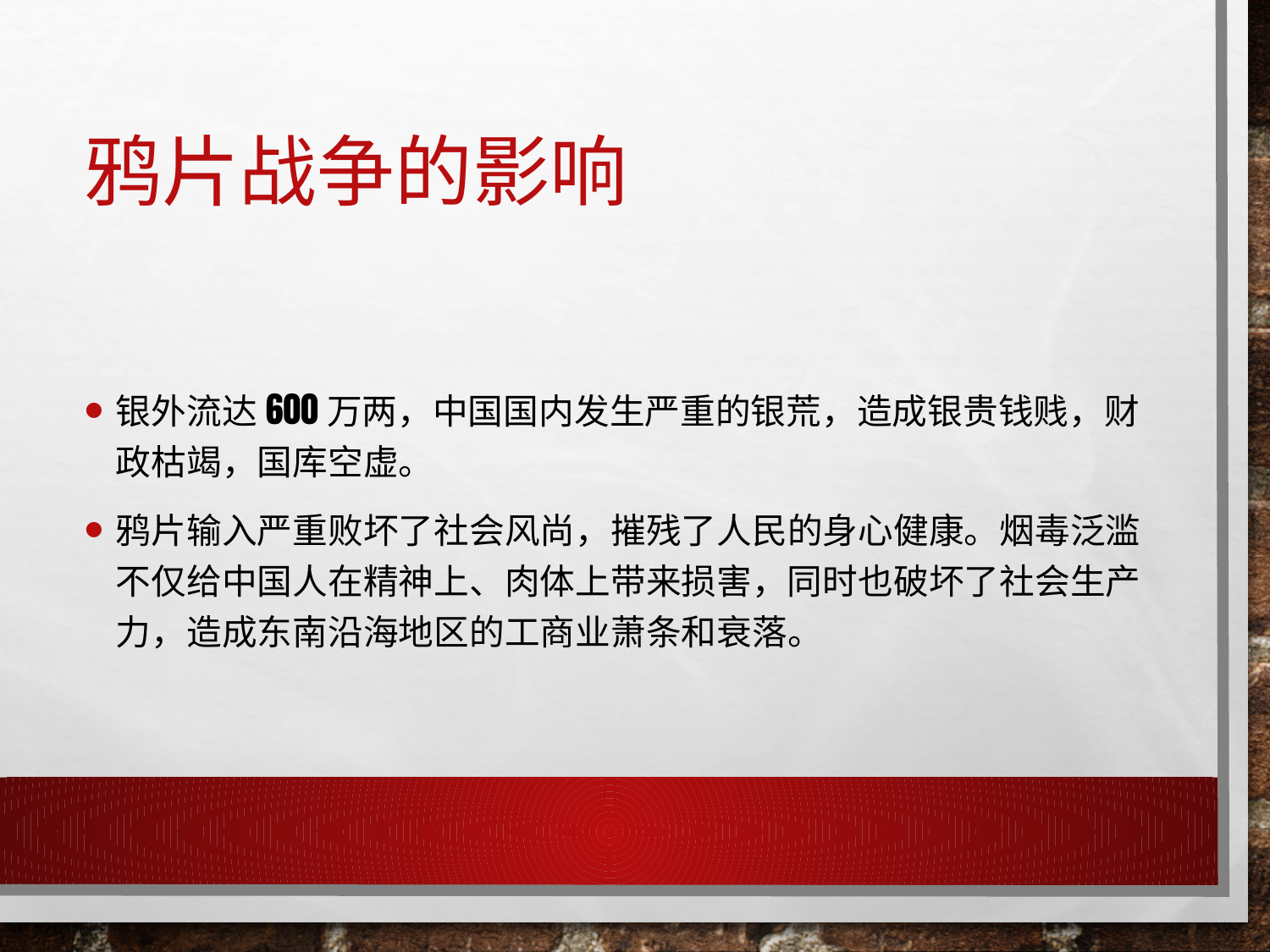

# 鸦片战争的影响
银外流达600万两，中国国内发生严重的银荒，造成银贵钱贱，财政枯竭，国库空虚。
鸦片输入严重败坏了社会风尚，摧残了人民的身心健康。烟毒泛滥不仅给中国人在精神上、肉体上带来损害，同时也破坏了社会生产力，造成东南沿海地区的工商业萧条和衰落。